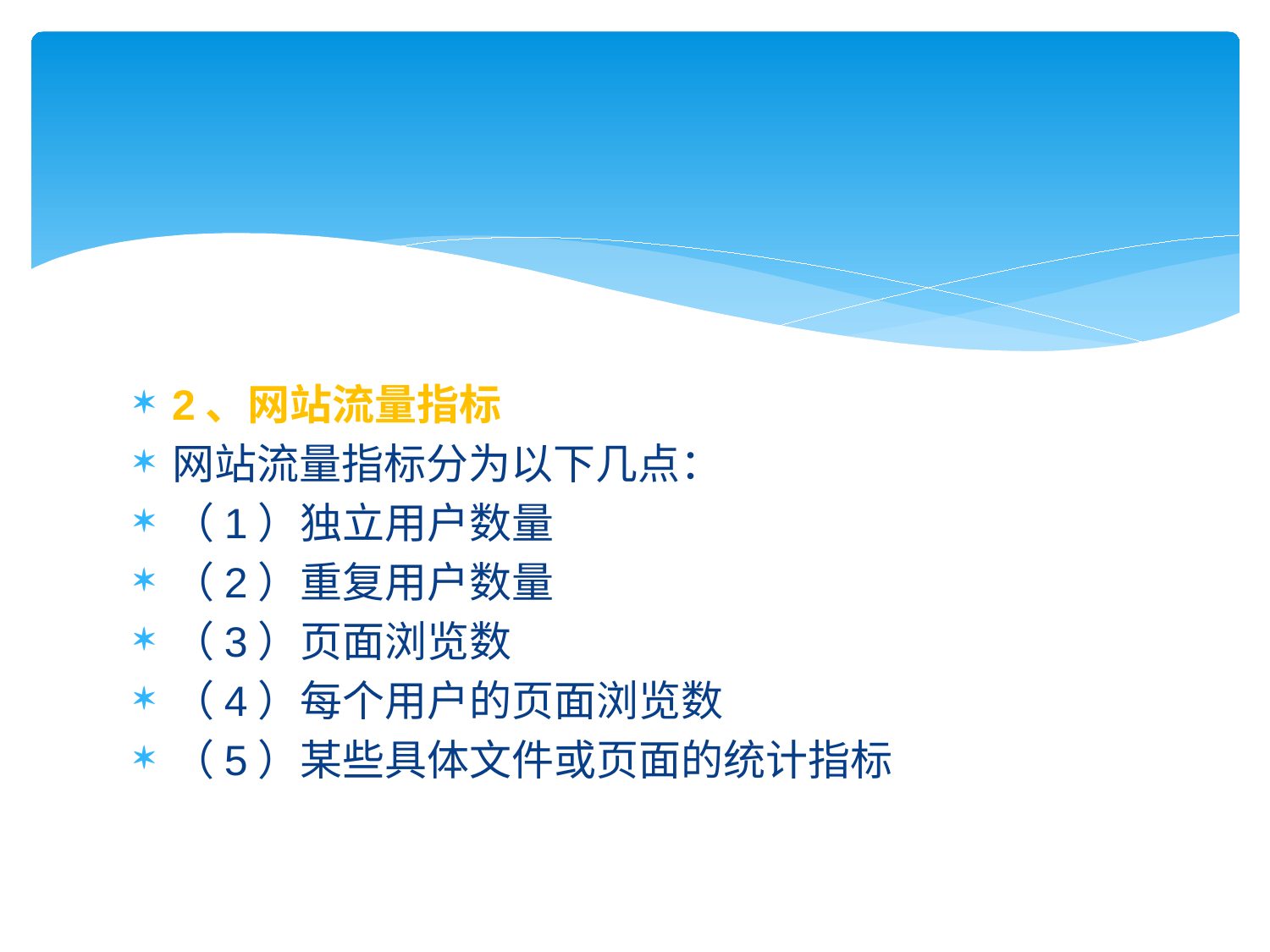

2、网站流量指标
网站流量指标分为以下几点：
（1）独立用户数量
（2）重复用户数量
（3）页面浏览数
（4）每个用户的页面浏览数
（5）某些具体文件或页面的统计指标